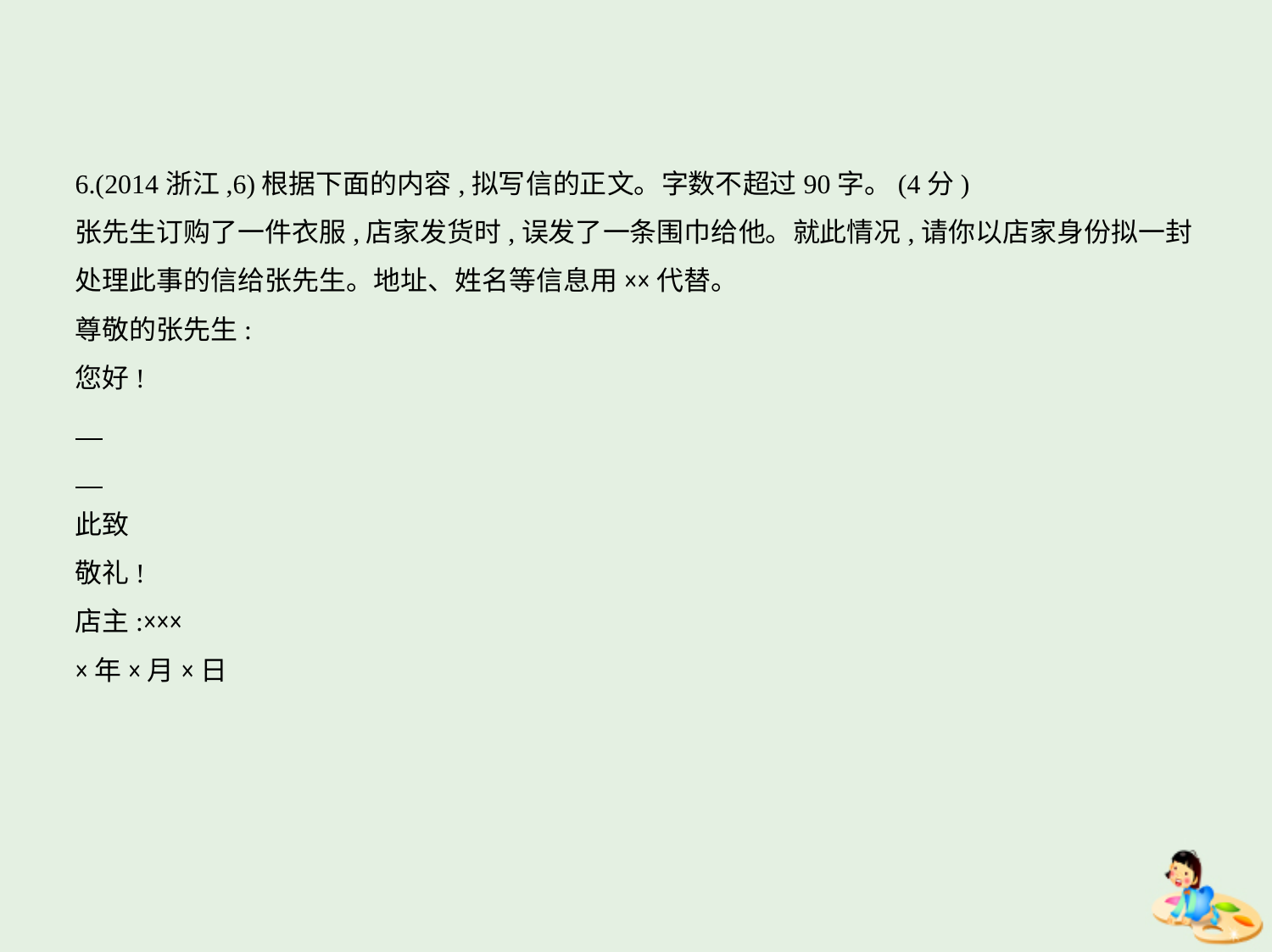

6.(2014浙江,6)根据下面的内容,拟写信的正文。字数不超过90字。(4分)
张先生订购了一件衣服,店家发货时,误发了一条围巾给他。就此情况,请你以店家身份拟一封
处理此事的信给张先生。地址、姓名等信息用××代替。
尊敬的张先生:
您好!

此致
敬礼!
店主:×××
×年×月×日